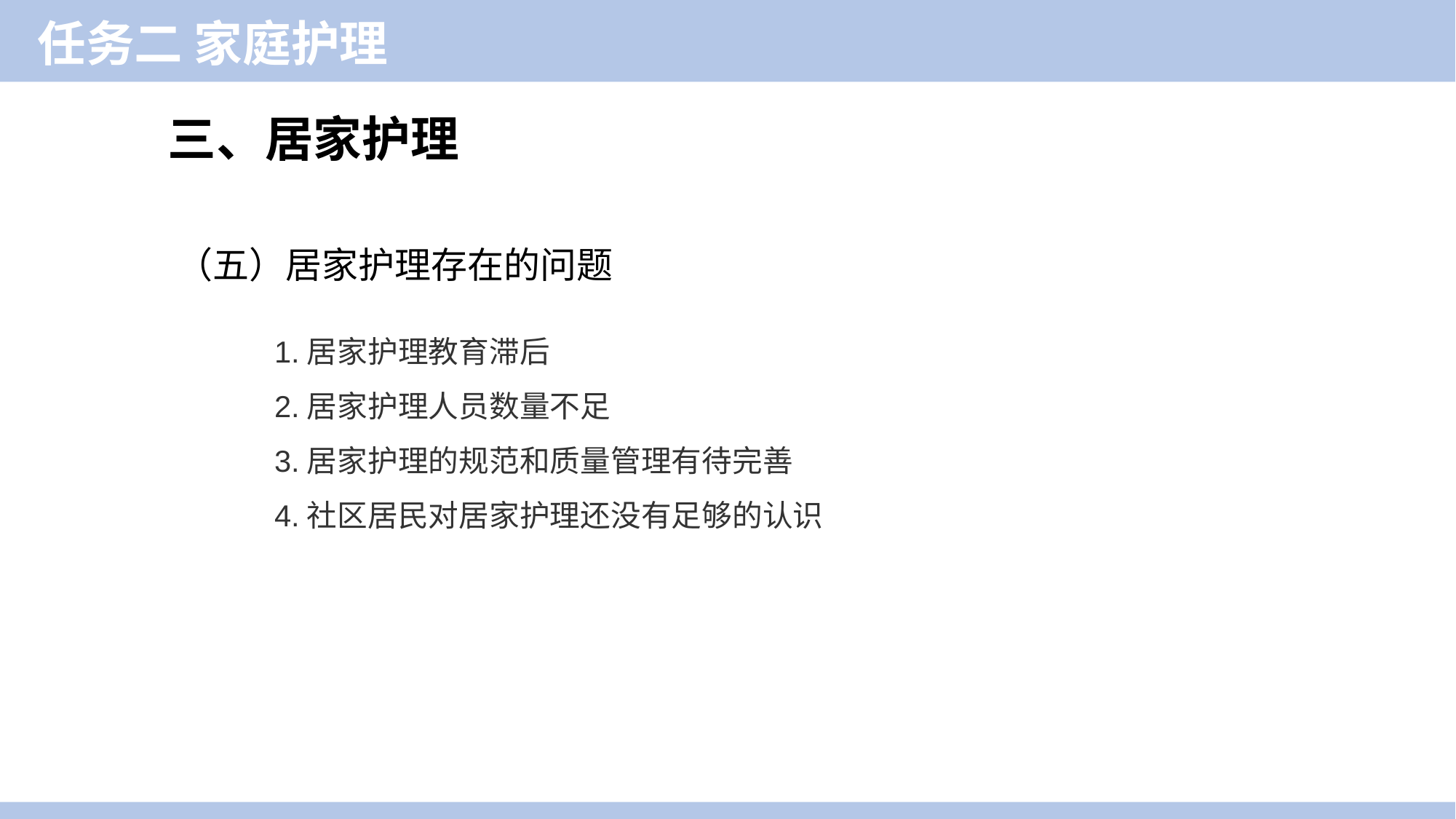

任务二 家庭护理
三、居家护理
（五）居家护理存在的问题
1.居家护理教育滞后
2.居家护理人员数量不足
3.居家护理的规范和质量管理有待完善
4.社区居民对居家护理还没有足够的认识